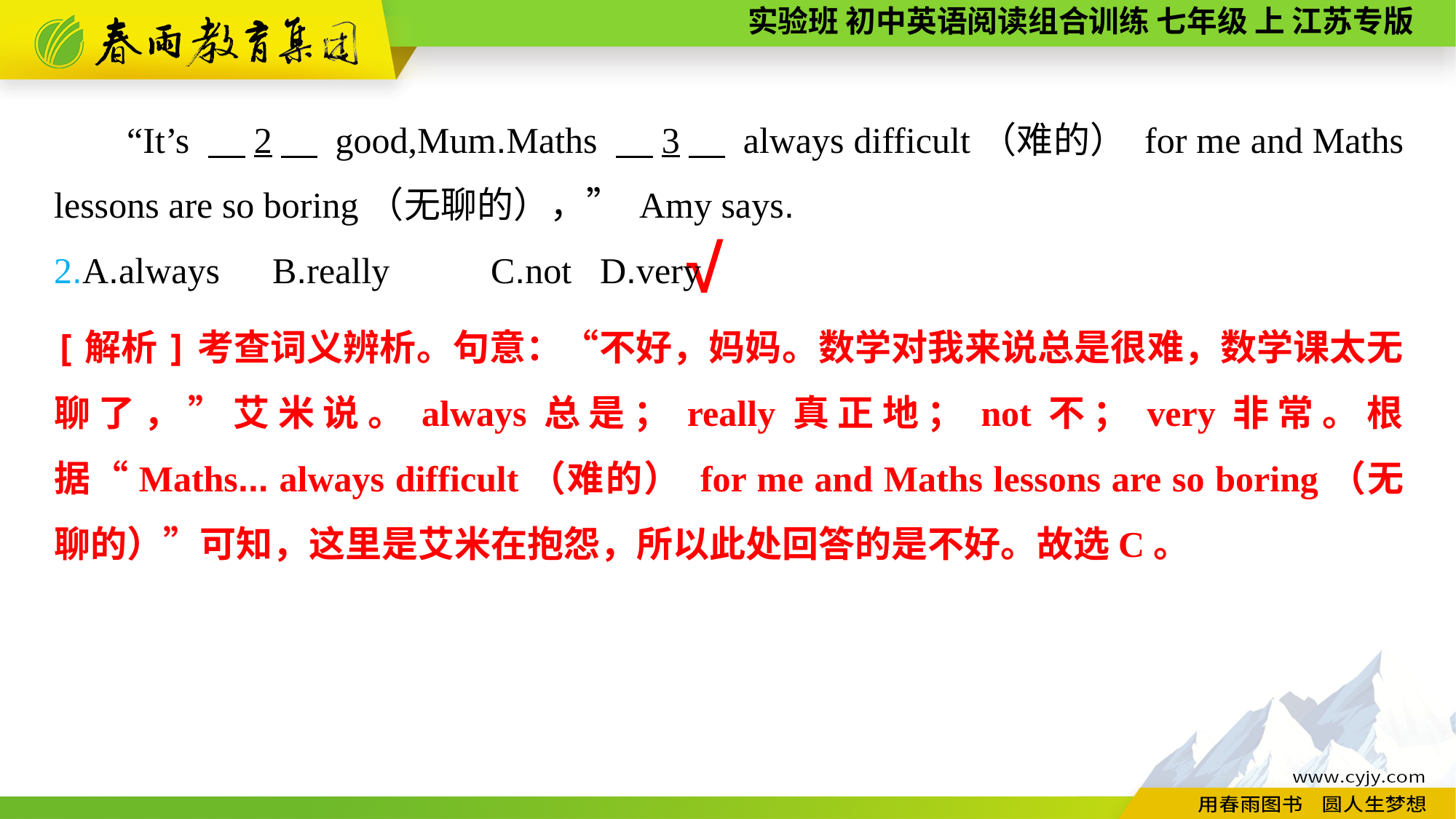

“It’s 　2　 good,Mum.Maths 　3　 always difficult（难的） for me and Maths lessons are so boring（无聊的），” Amy says.
2.A.always	B.really	C.not	D.very
√
[解析]考查词义辨析。句意：“不好，妈妈。数学对我来说总是很难，数学课太无聊了，”艾米说。always总是；really真正地；not不；very非常。根据“Maths... always difficult（难的） for me and Maths lessons are so boring（无聊的）”可知，这里是艾米在抱怨，所以此处回答的是不好。故选C。